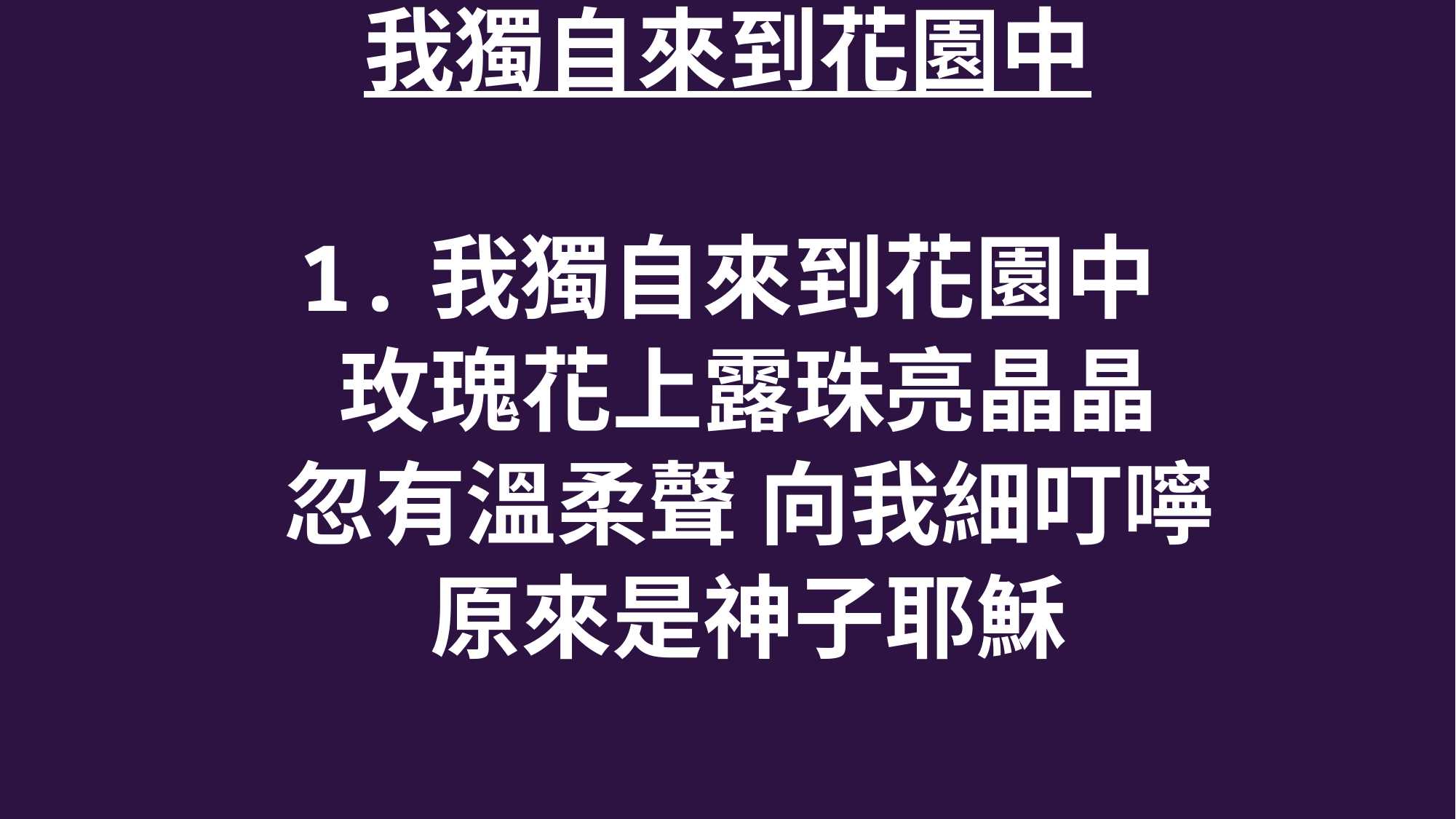

我獨自來到花園中

1.我獨自來到花園中
 玫瑰花上露珠亮晶晶
 忽有溫柔聲 向我細叮嚀
 原來是神子耶穌